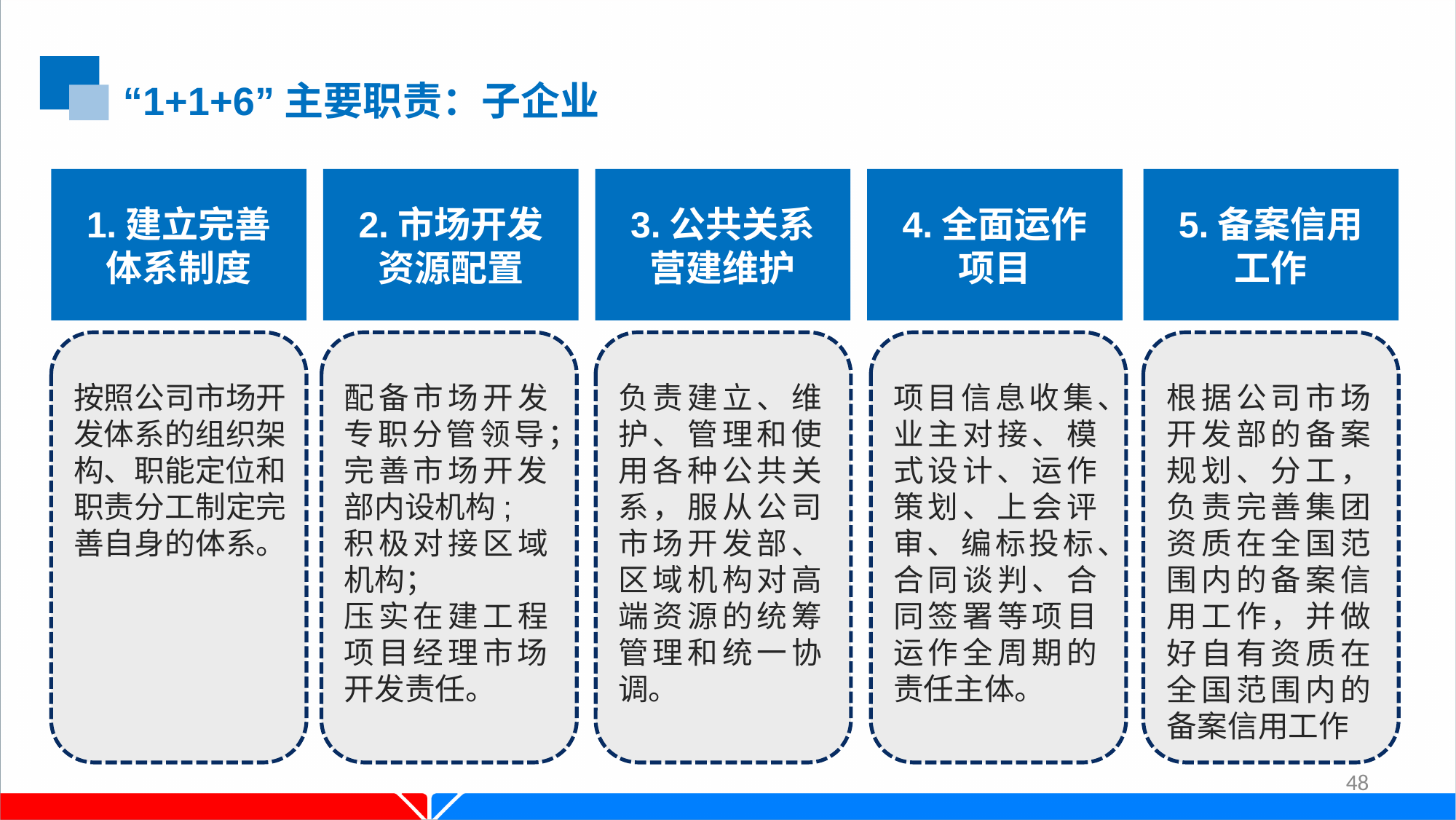

“1+1+6”主要职责：子企业

1.建立完善
体系制度
2.市场开发
资源配置
3.公共关系
营建维护
4.全面运作
项目
5.备案信用
工作

按照公司市场开发体系的组织架构、职能定位和职责分工制定完善自身的体系。

配备市场开发专职分管领导；
完善市场开发部内设机构;
积极对接区域机构；
压实在建工程项目经理市场开发责任。

负责建立、维护、管理和使用各种公共关系，服从公司市场开发部、区域机构对高端资源的统筹管理和统一协调。

项目信息收集、业主对接、模式设计、运作策划、上会评审、编标投标、合同谈判、合同签署等项目运作全周期的责任主体。

根据公司市场开发部的备案规划、分工，负责完善集团资质在全国范围内的备案信用工作，并做好自有资质在全国范围内的备案信用工作

48